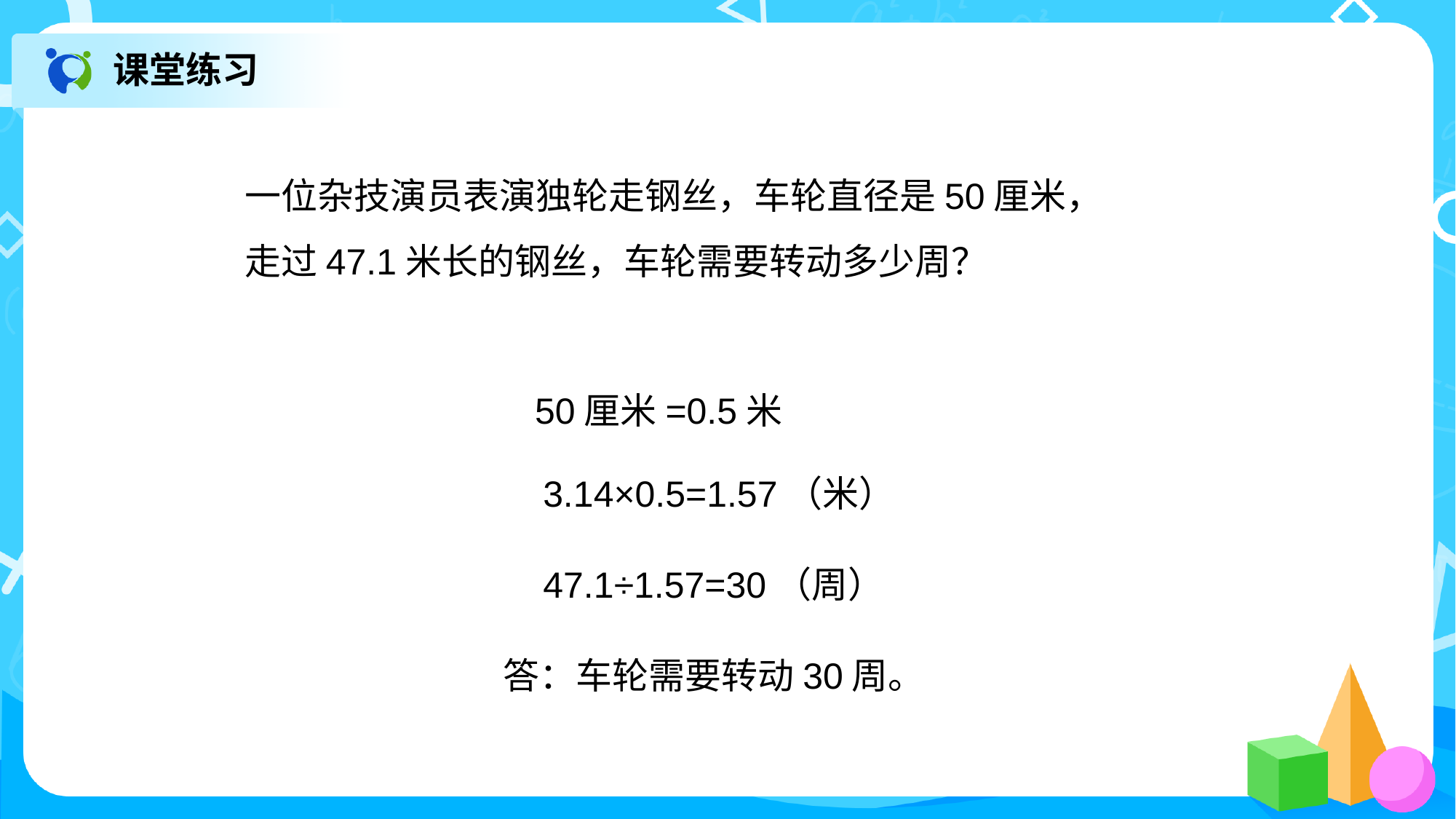

课堂练习
一位杂技演员表演独轮走钢丝，车轮直径是50厘米，
走过47.1米长的钢丝，车轮需要转动多少周？
50厘米=0.5米
3.14×0.5=1.57（米）
47.1÷1.57=30（周）
答：车轮需要转动30周。